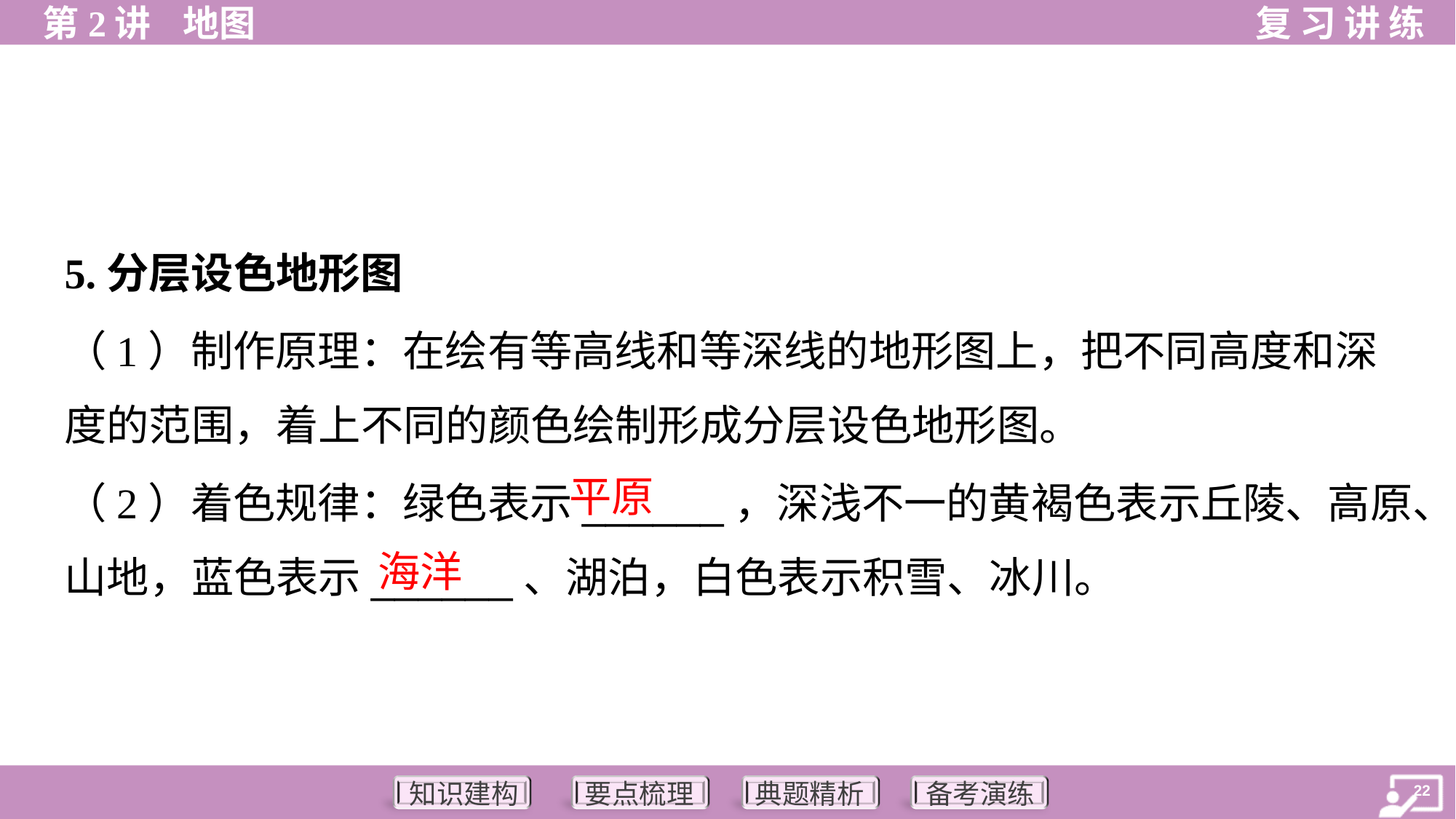

5.分层设色地形图
（1）制作原理：在绘有等高线和等深线的地形图上，把不同高度和深
度的范围，着上不同的颜色绘制形成分层设色地形图。
平原
（2）着色规律：绿色表示______，深浅不一的黄褐色表示丘陵、高原、
山地，蓝色表示______、湖泊，白色表示积雪、冰川。
海洋